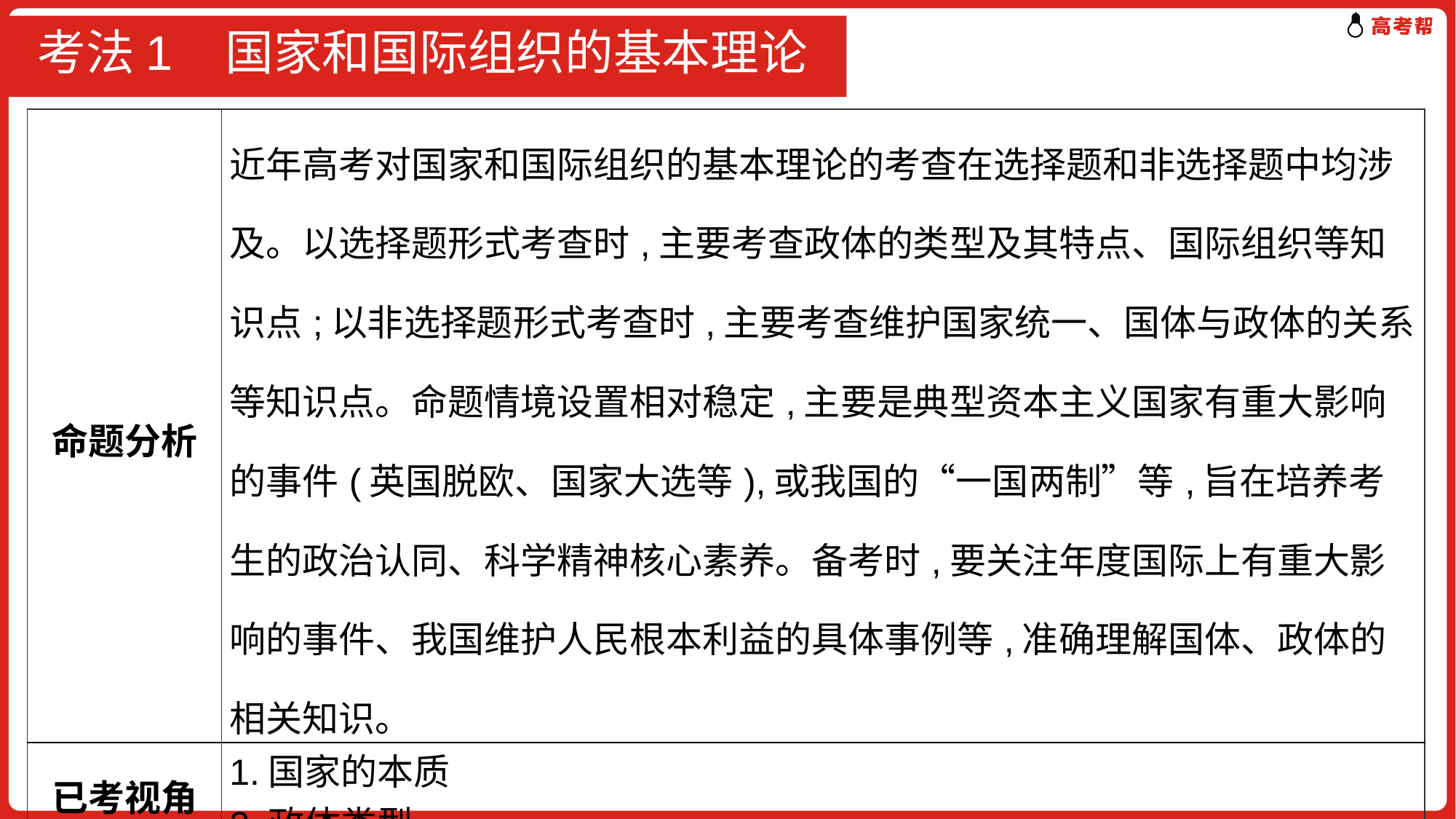

# 考法1   国家和国际组织的基本理论
| 命题分析 | 近年高考对国家和国际组织的基本理论的考查在选择题和非选择题中均涉及。以选择题形式考查时,主要考查政体的类型及其特点、国际组织等知识点;以非选择题形式考查时,主要考查维护国家统一、国体与政体的关系等知识点。命题情境设置相对稳定,主要是典型资本主义国家有重大影响的事件(英国脱欧、国家大选等),或我国的“一国两制”等,旨在培养考生的政治认同、科学精神核心素养。备考时,要关注年度国际上有重大影响的事件、我国维护人民根本利益的具体事例等,准确理解国体、政体的相关知识。 |
| --- | --- |
| 已考视角 | 1.国家的本质 2.政体类型 |
| 预测视角 | 现代国家政权的组织形式 |